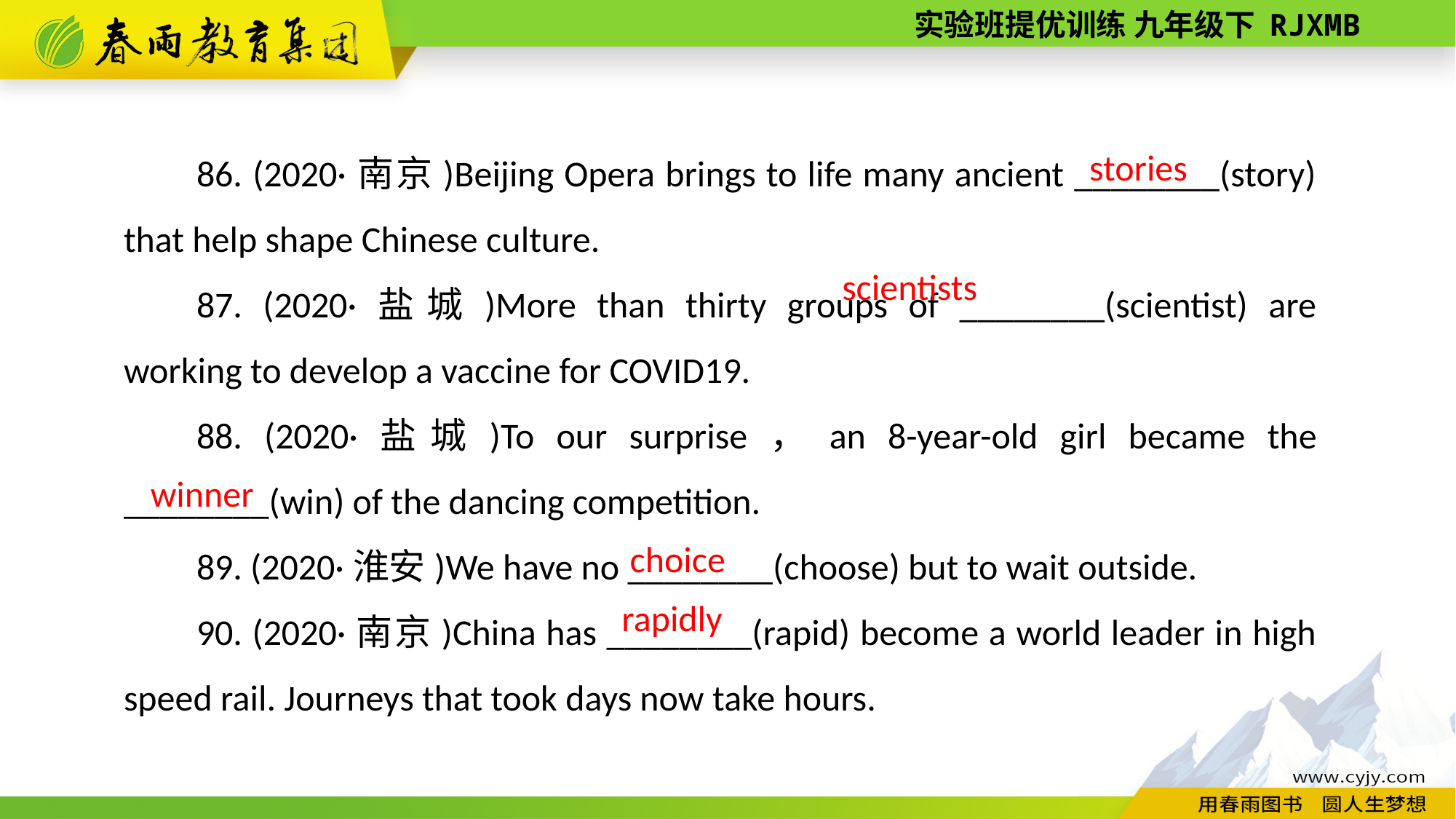

86. (2020·南京)Beijing Opera brings to life many ancient ________(story) that help shape Chinese culture.
87. (2020·盐城)More than thirty groups of ________(scientist) are working to develop a vaccine for COVID­19.
88. (2020·盐城)To our surprise，an 8­-year-­old girl became the ________(win) of the dancing competition.
89. (2020·淮安)We have no ________(choose) but to wait outside.
90. (2020·南京)China has ________(rapid) become a world leader in high speed rail. Journeys that took days now take hours.
stories
scientists
winner
 choice
rapidly